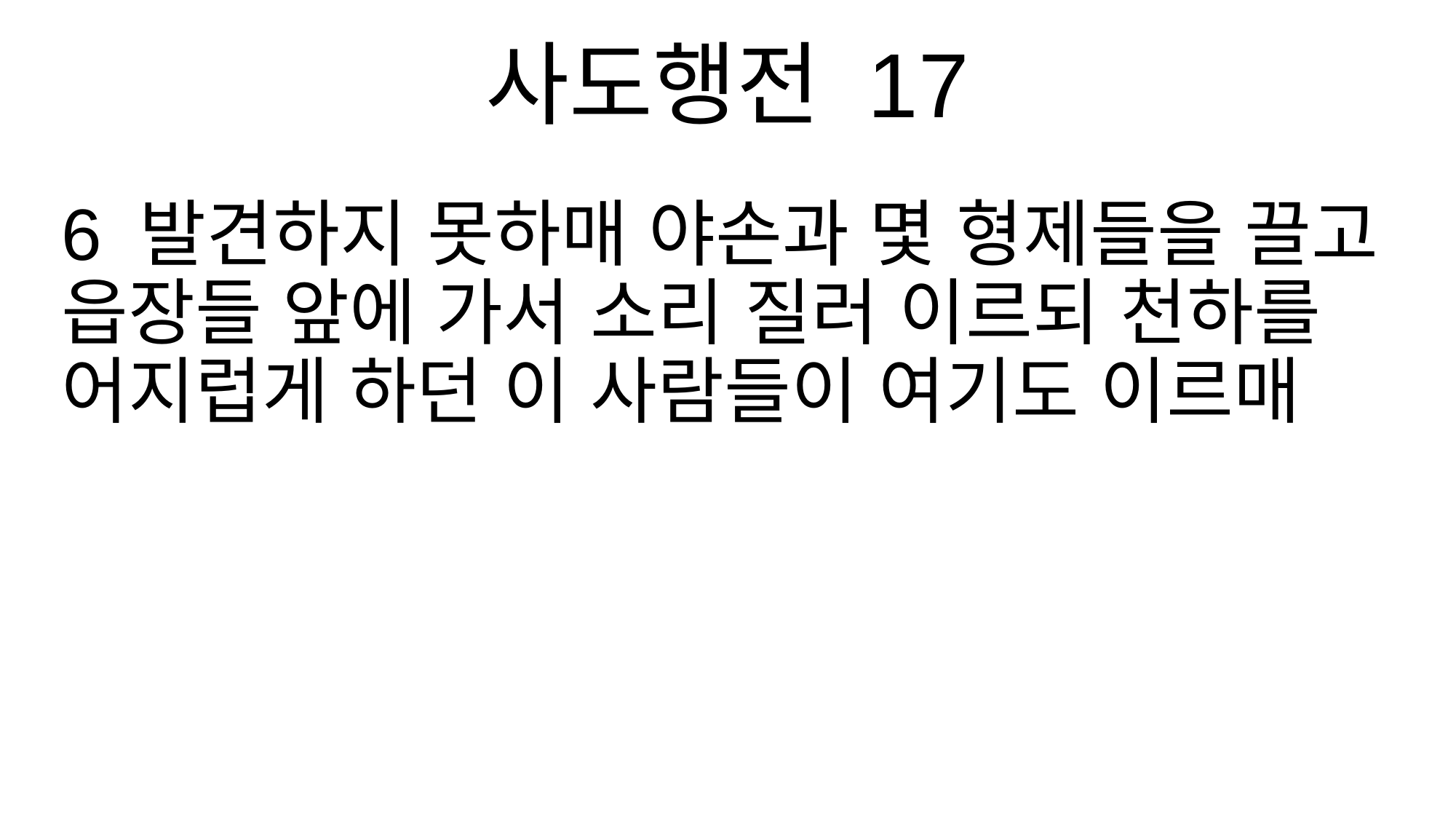

사도행전 17
6 발견하지 못하매 야손과 몇 형제들을 끌고 읍장들 앞에 가서 소리 질러 이르되 천하를 어지럽게 하던 이 사람들이 여기도 이르매